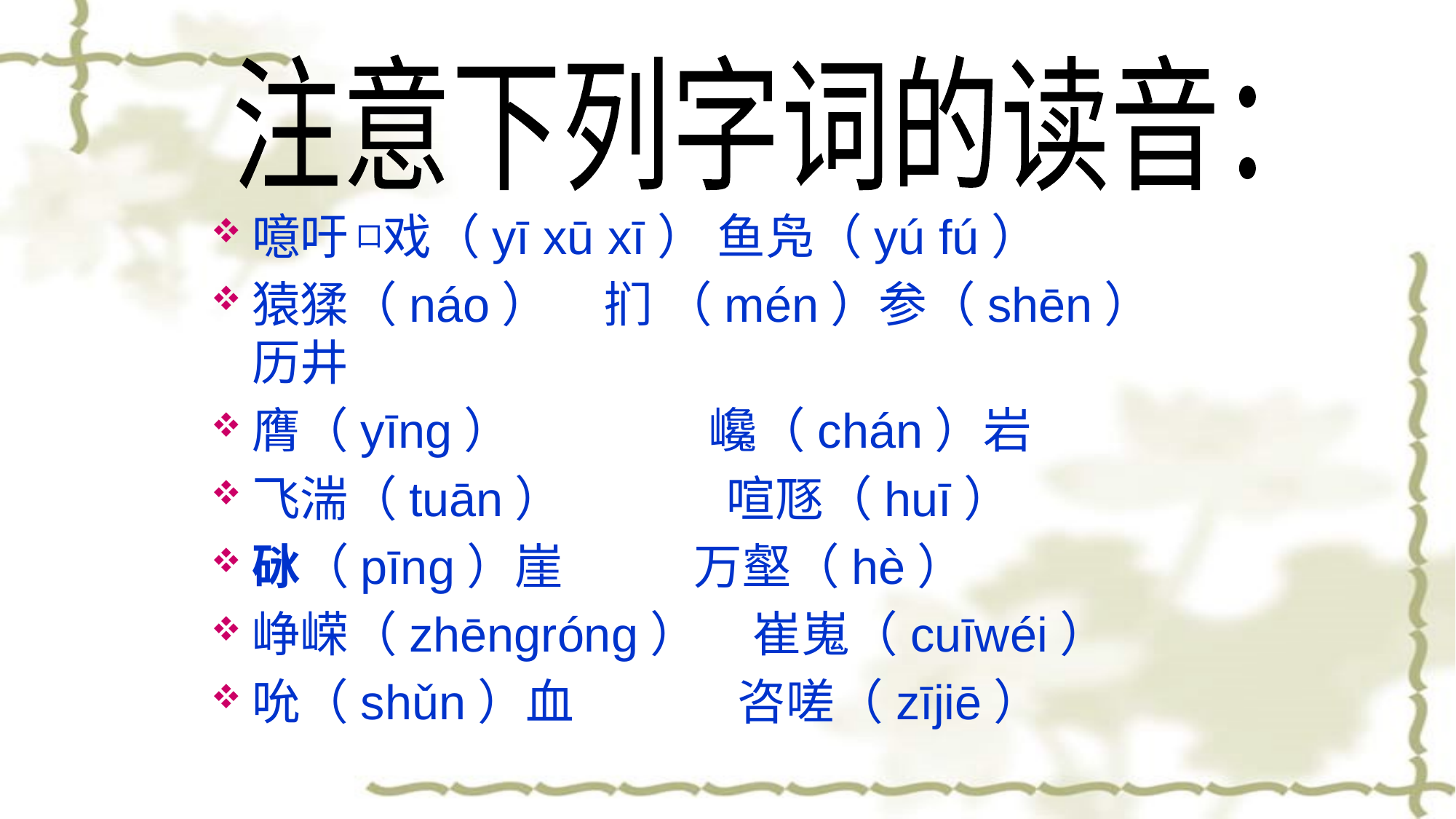

注意下列字词的读音：
噫吁 口戏（yī xū xī） 鱼凫（yú fú）
猿猱（náo）     扪 （mén）参（shēn）历井
膺（yīng）                  巉（chán）岩
飞湍（tuān）               喧豗（huī）
砯（pīng）崖            万壑（hè）
峥嵘（zhēngróng）     崔嵬（cuīwéi）
吮（shǔn）血               咨嗟（zījiē）